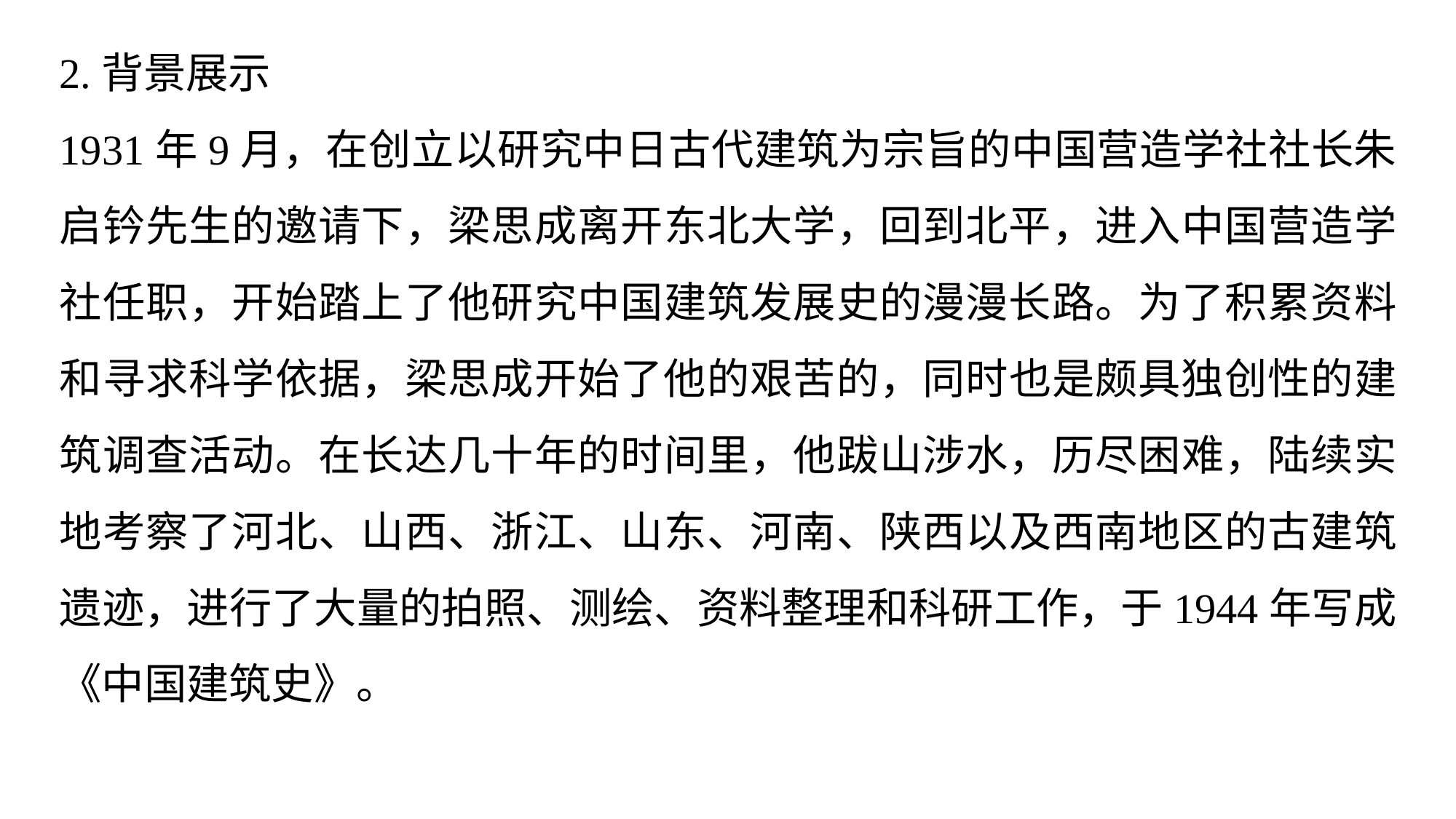

2.背景展示
1931年9月，在创立以研究中日古代建筑为宗旨的中国营造学社社长朱启钤先生的邀请下，梁思成离开东北大学，回到北平，进入中国营造学社任职，开始踏上了他研究中国建筑发展史的漫漫长路。为了积累资料和寻求科学依据，梁思成开始了他的艰苦的，同时也是颇具独创性的建筑调查活动。在长达几十年的时间里，他跋山涉水，历尽困难，陆续实地考察了河北、山西、浙江、山东、河南、陕西以及西南地区的古建筑遗迹，进行了大量的拍照、测绘、资料整理和科研工作，于1944年写成《中国建筑史》。